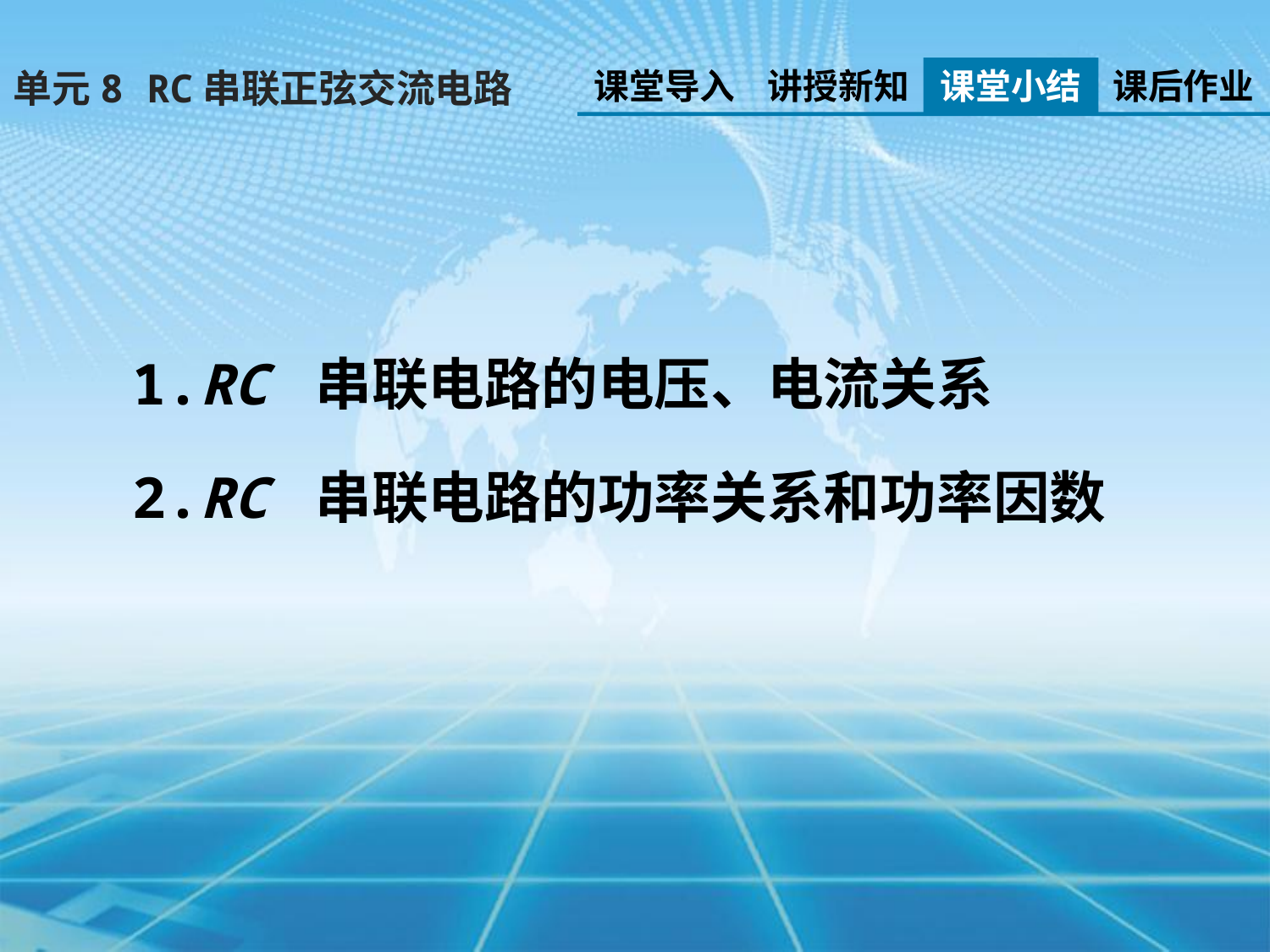

课堂导入
讲授新知
课堂小结
课后作业
单元8 RC串联正弦交流电路
1.RC 串联电路的电压、电流关系
2.RC 串联电路的功率关系和功率因数